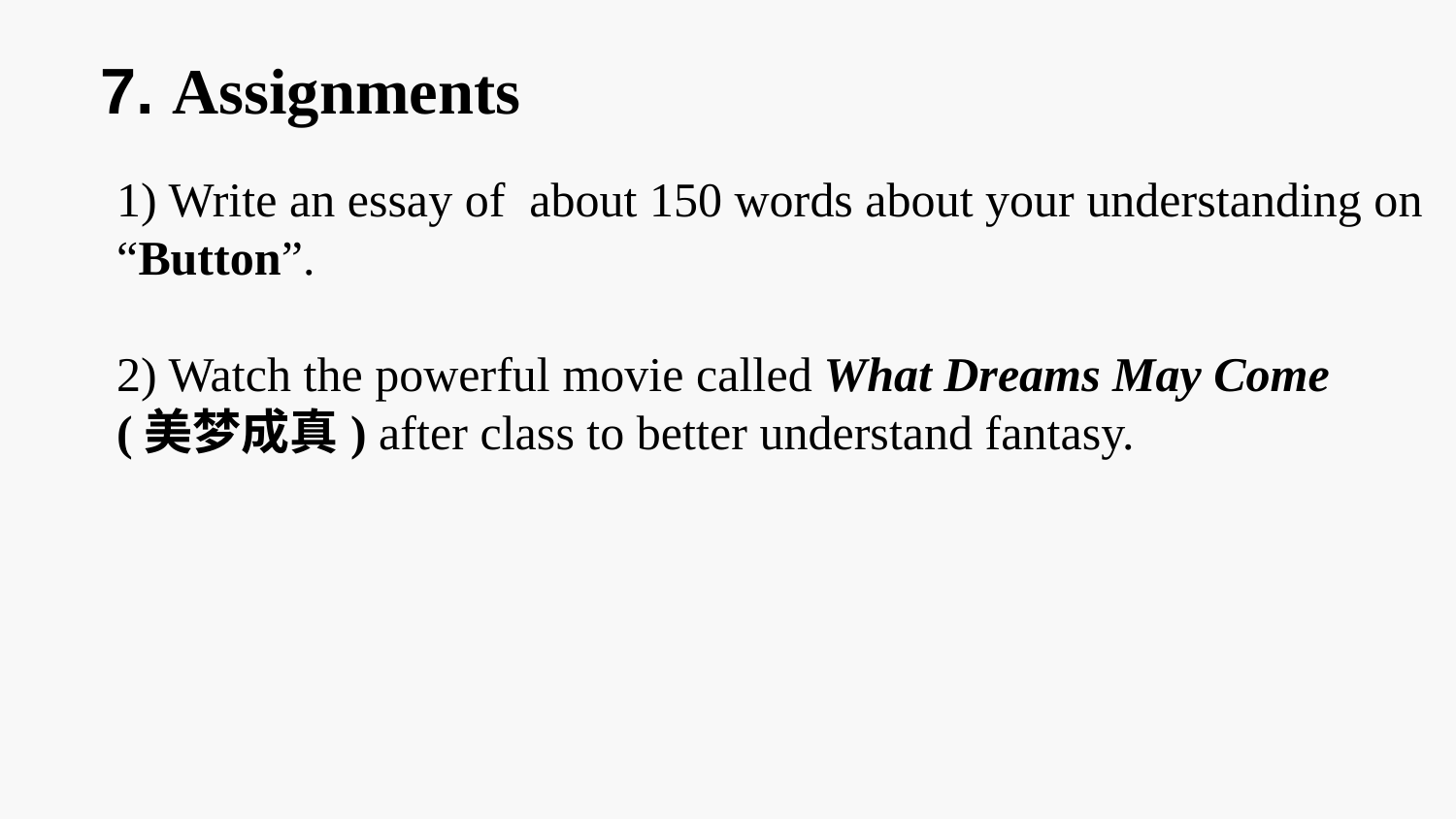

7. Assignments
1) Write an essay of  about 150 words about your understanding on “Button”.

2) Watch the powerful movie called What Dreams May Come
(美梦成真) after class to better understand fantasy.